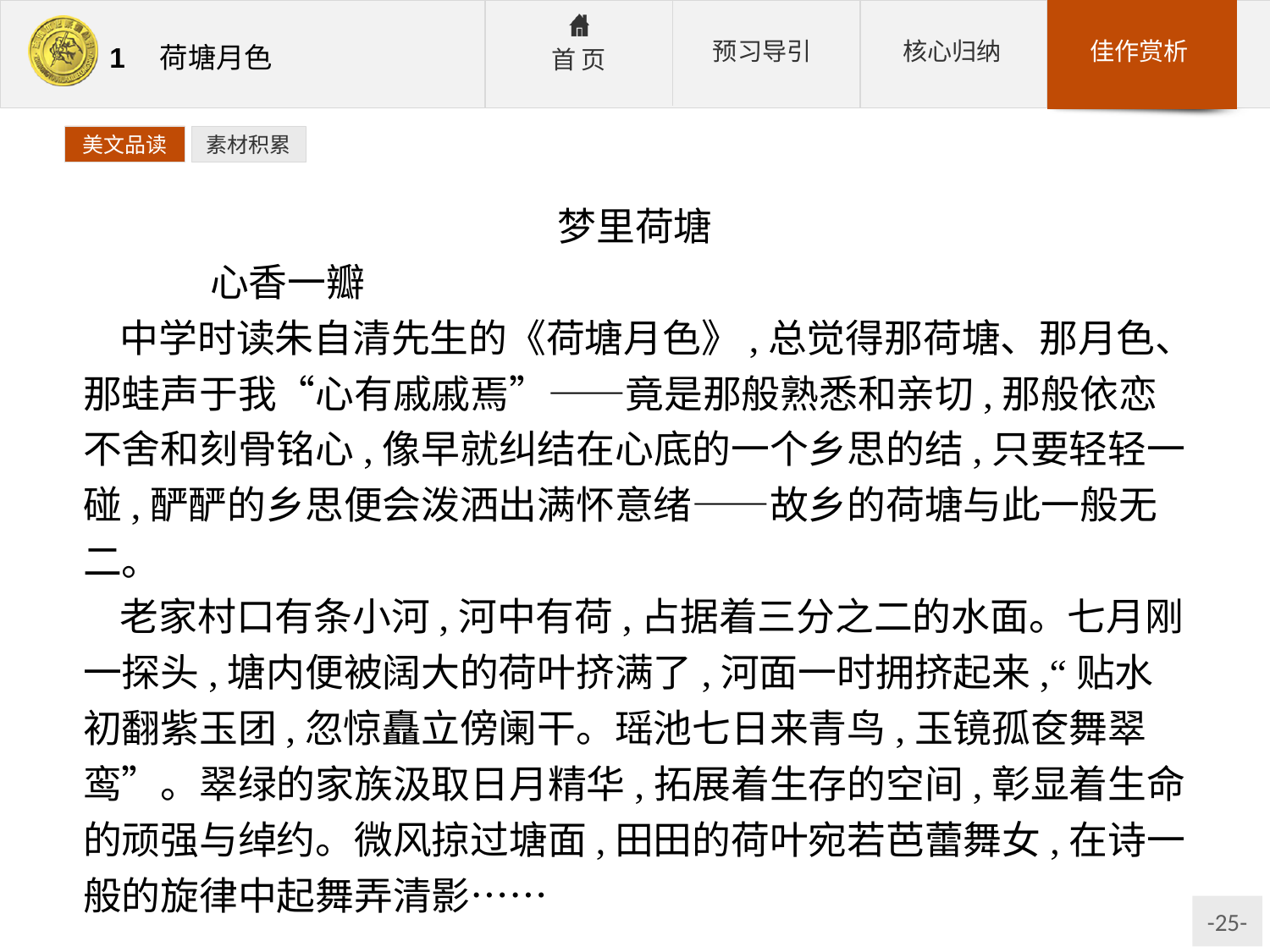

美文品读
素材积累
梦里荷塘
	心香一瓣
中学时读朱自清先生的《荷塘月色》,总觉得那荷塘、那月色、那蛙声于我“心有戚戚焉”——竟是那般熟悉和亲切,那般依恋不舍和刻骨铭心,像早就纠结在心底的一个乡思的结,只要轻轻一碰,酽酽的乡思便会泼洒出满怀意绪——故乡的荷塘与此一般无二。
老家村口有条小河,河中有荷,占据着三分之二的水面。七月刚一探头,塘内便被阔大的荷叶挤满了,河面一时拥挤起来,“贴水初翻紫玉团,忽惊矗立傍阑干。瑶池七日来青鸟,玉镜孤奁舞翠鸾”。翠绿的家族汲取日月精华,拓展着生存的空间,彰显着生命的顽强与绰约。微风掠过塘面,田田的荷叶宛若芭蕾舞女,在诗一般的旋律中起舞弄清影……